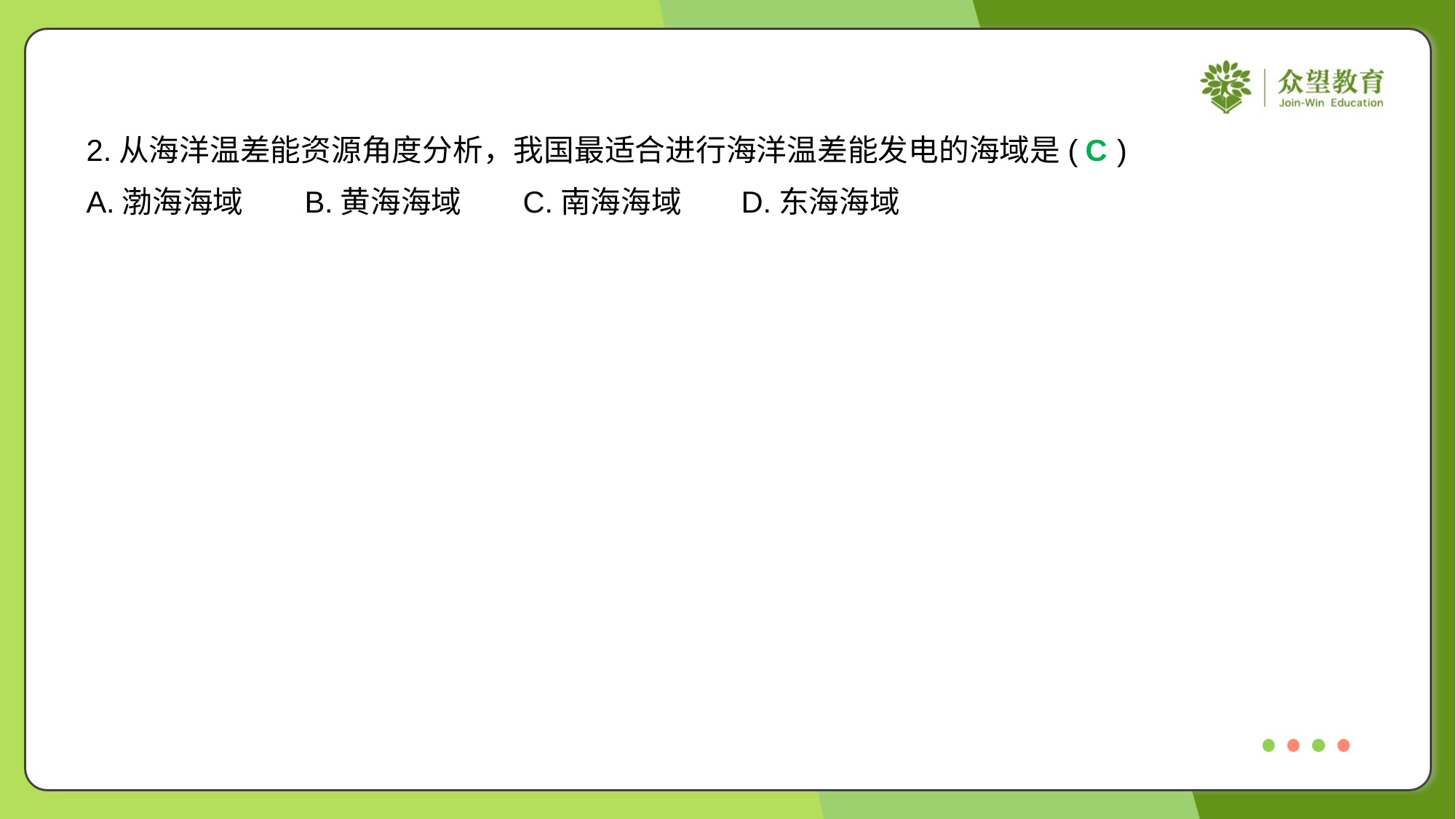

2.从海洋温差能资源角度分析，我国最适合进行海洋温差能发电的海域是(     )
C
A.渤海海域	B.黄海海域	C.南海海域	D.东海海域